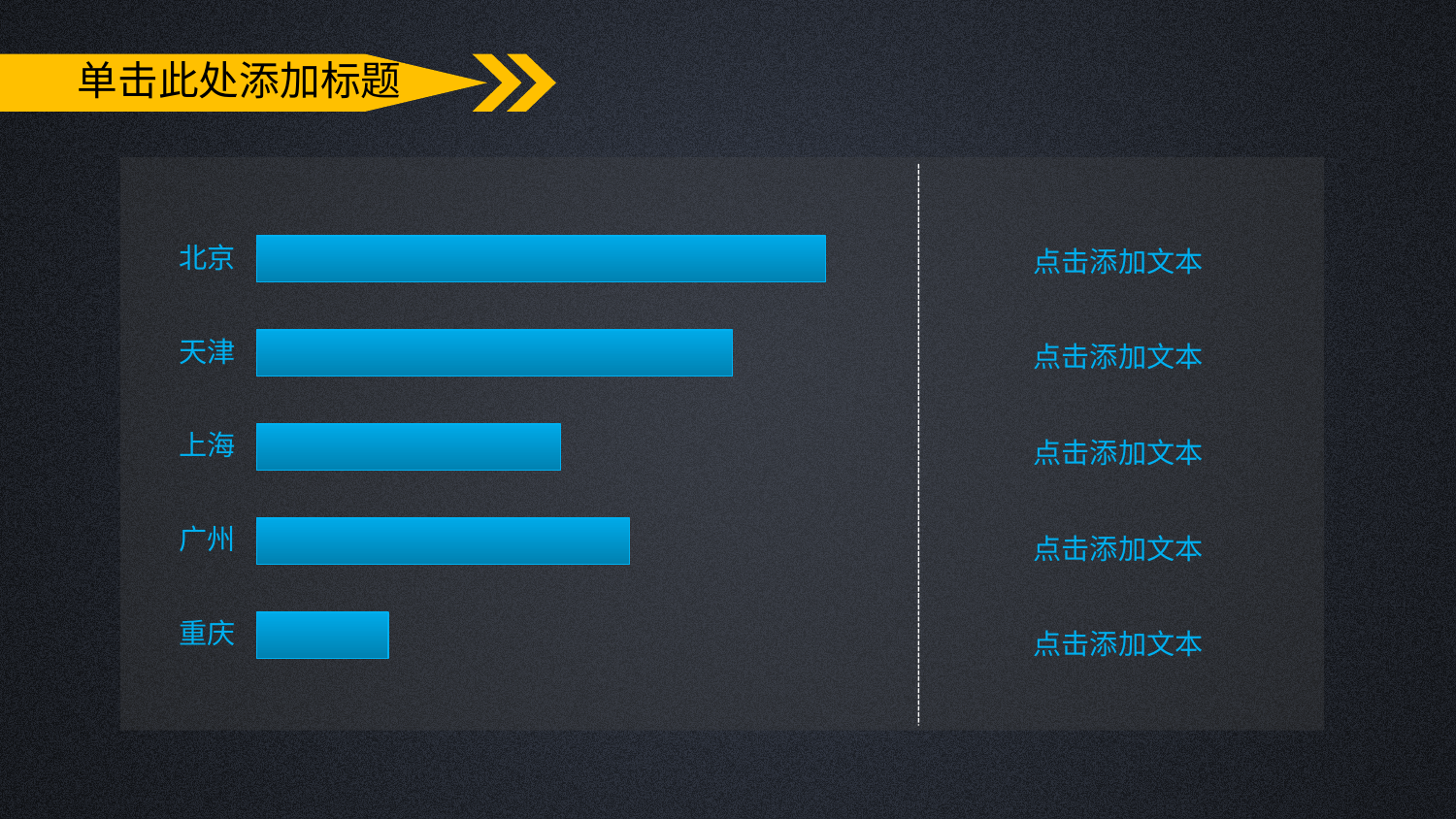

单击此处添加标题

北京

点击添加文本
天津

点击添加文本
上海

点击添加文本

广州

点击添加文本
重庆

点击添加文本